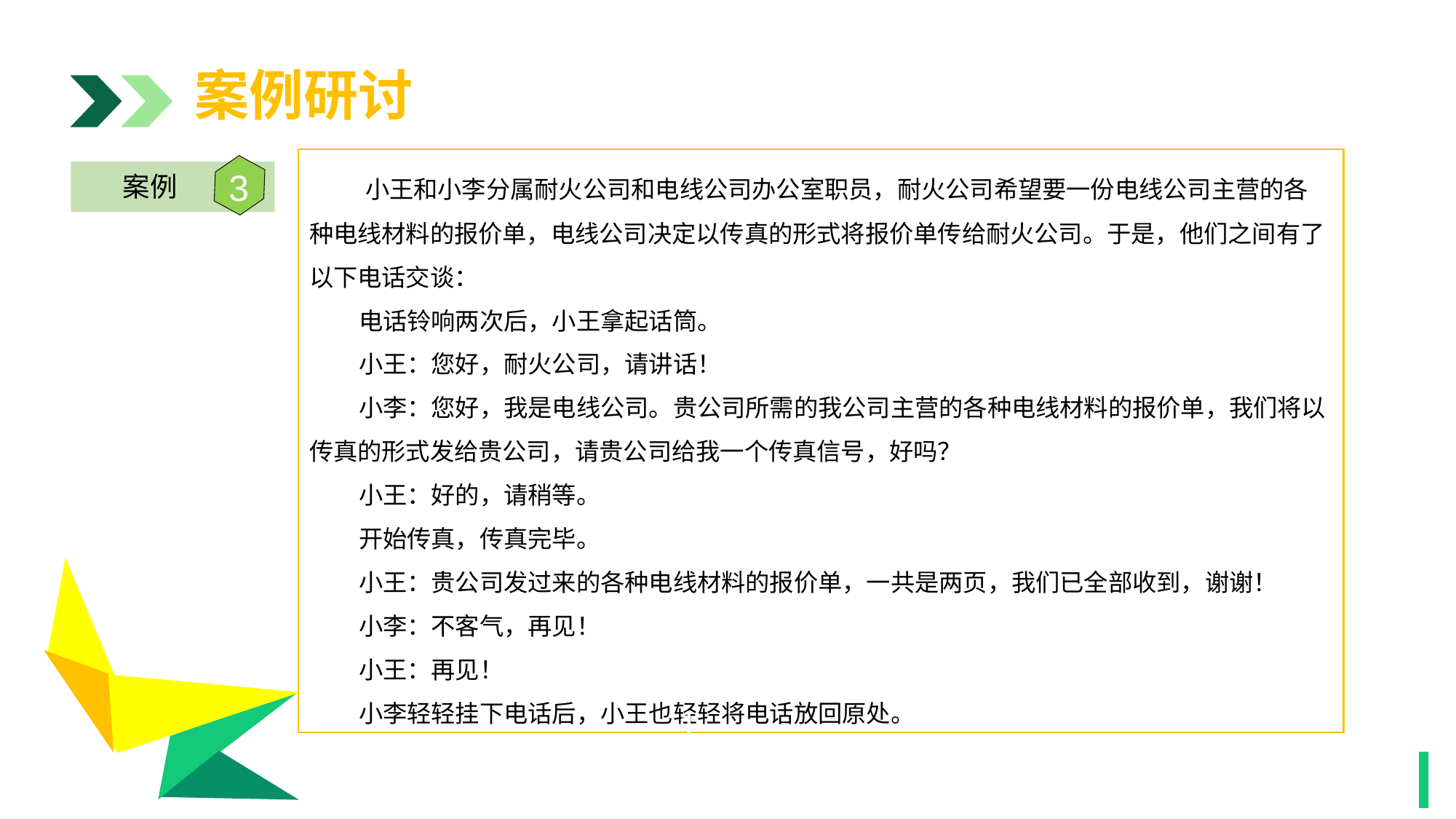

案例研讨

        小王和小李分属耐火公司和电线公司办公室职员，耐火公司希望要一份电线公司主营的各种电线材料的报价单，电线公司决定以传真的形式将报价单传给耐火公司。于是，他们之间有了以下电话交谈：
        电话铃响两次后，小王拿起话筒。
        小王：您好，耐火公司，请讲话！
        小李：您好，我是电线公司。贵公司所需的我公司主营的各种电线材料的报价单，我们将以传真的形式发给贵公司，请贵公司给我一个传真信号，好吗？
        小王：好的，请稍等。
        开始传真，传真完毕。
        小王：贵公司发过来的各种电线材料的报价单，一共是两页，我们已全部收到，谢谢！
        小李：不客气，再见！
        小王：再见！
        小李轻轻挂下电话后，小王也轻轻将电话放回原处。
3

案例
1

1
5